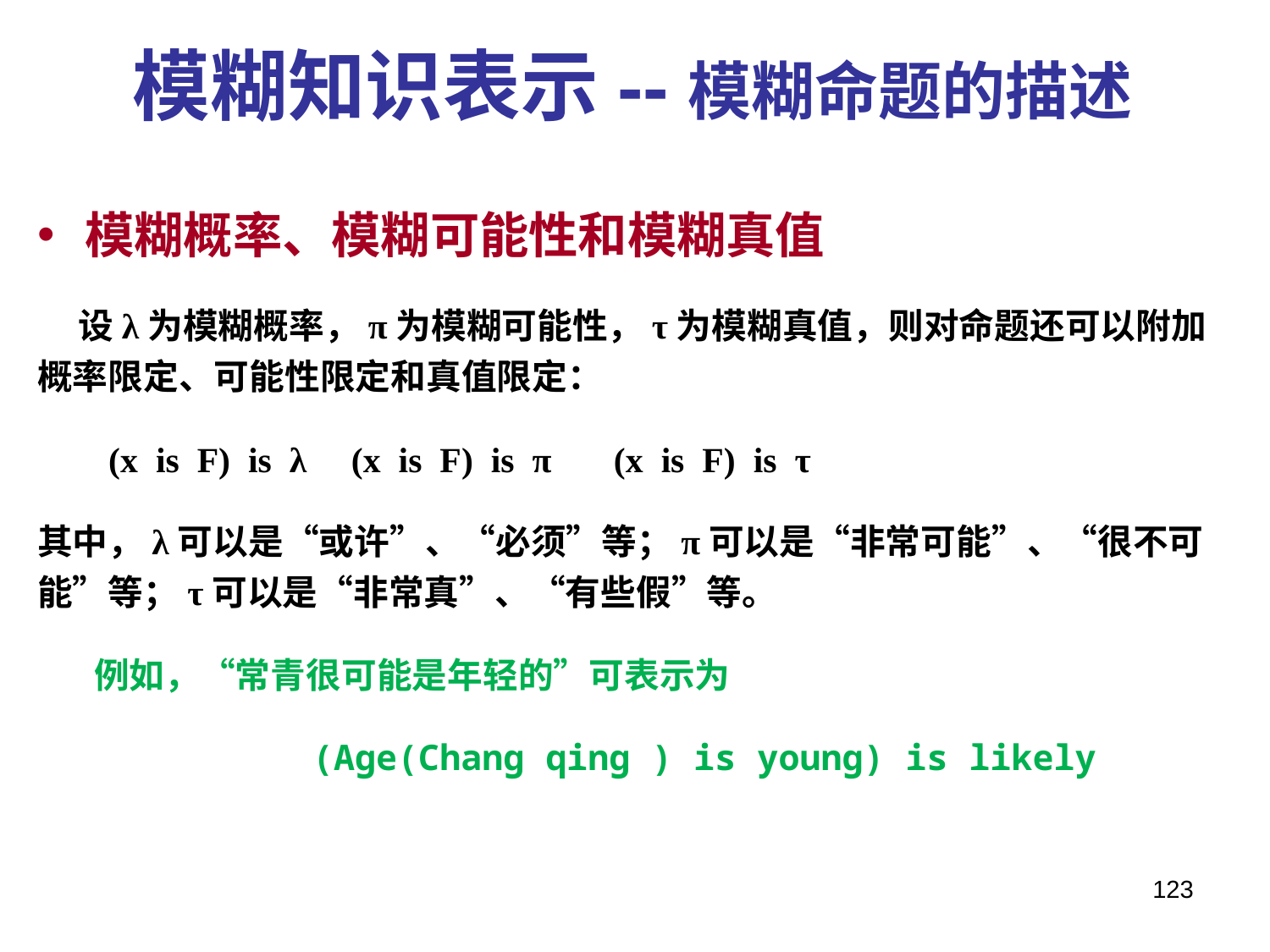

模糊知识表示--模糊命题的描述
模糊概率、模糊可能性和模糊真值
    设λ为模糊概率，π为模糊可能性，τ为模糊真值，则对命题还可以附加概率限定、可能性限定和真值限定：
        (x  is  F)  is  λ     (x  is  F)  is  π       (x  is  F)  is  τ
其中，λ可以是“或许”、“必须”等；π可以是“非常可能”、“很不可能”等；τ可以是“非常真”、“有些假”等。
      例如，“常青很可能是年轻的”可表示为
             (Age(Chang qing ) is young) is likely
123